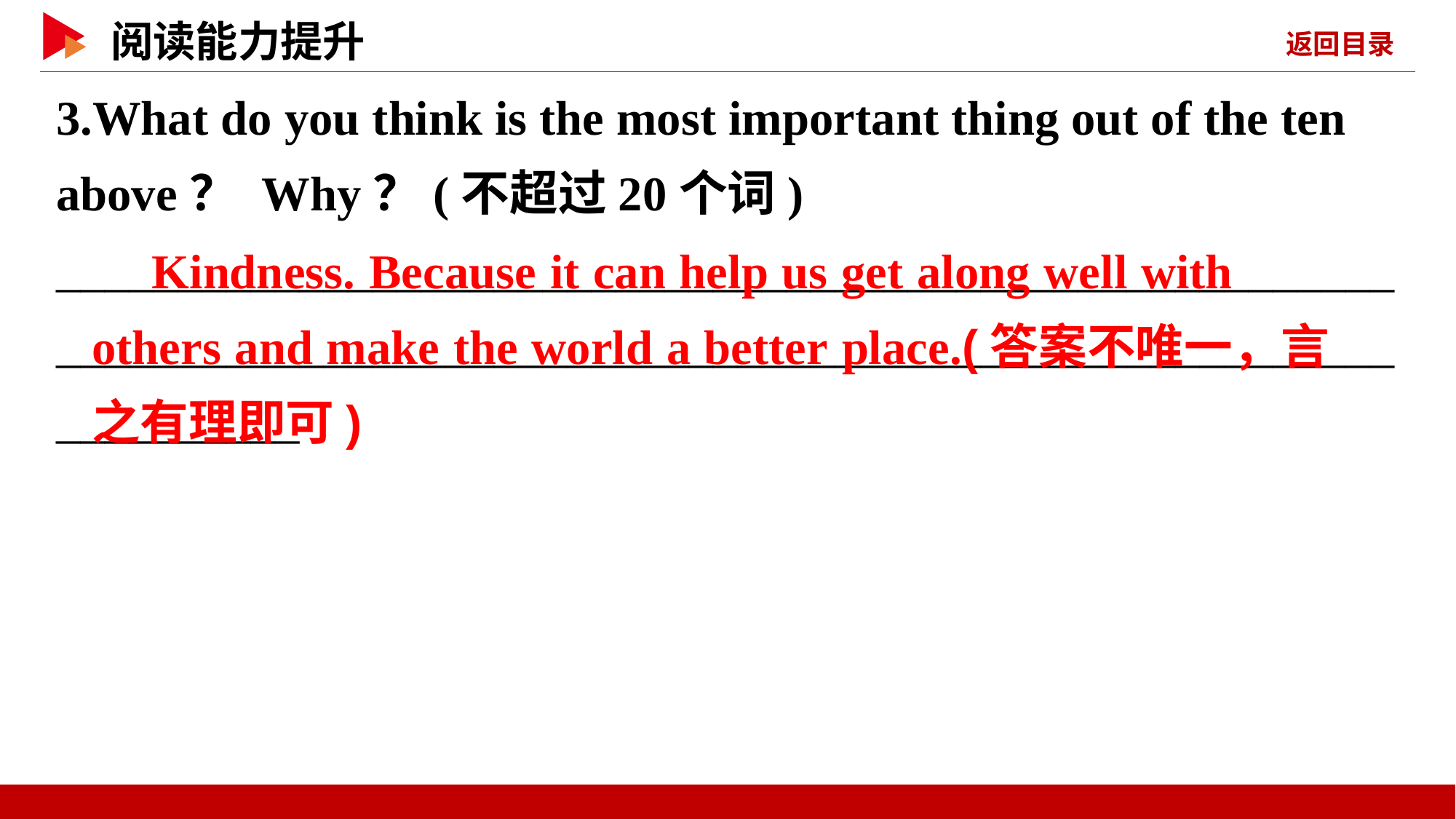

3.What do you think is the most important thing out of the ten above？ Why？(不超过20个词)
________________________________________________________________________________________________________________________
　Kindness. Because it can help us get along well with others and make the world a better place.(答案不唯一，言之有理即可)